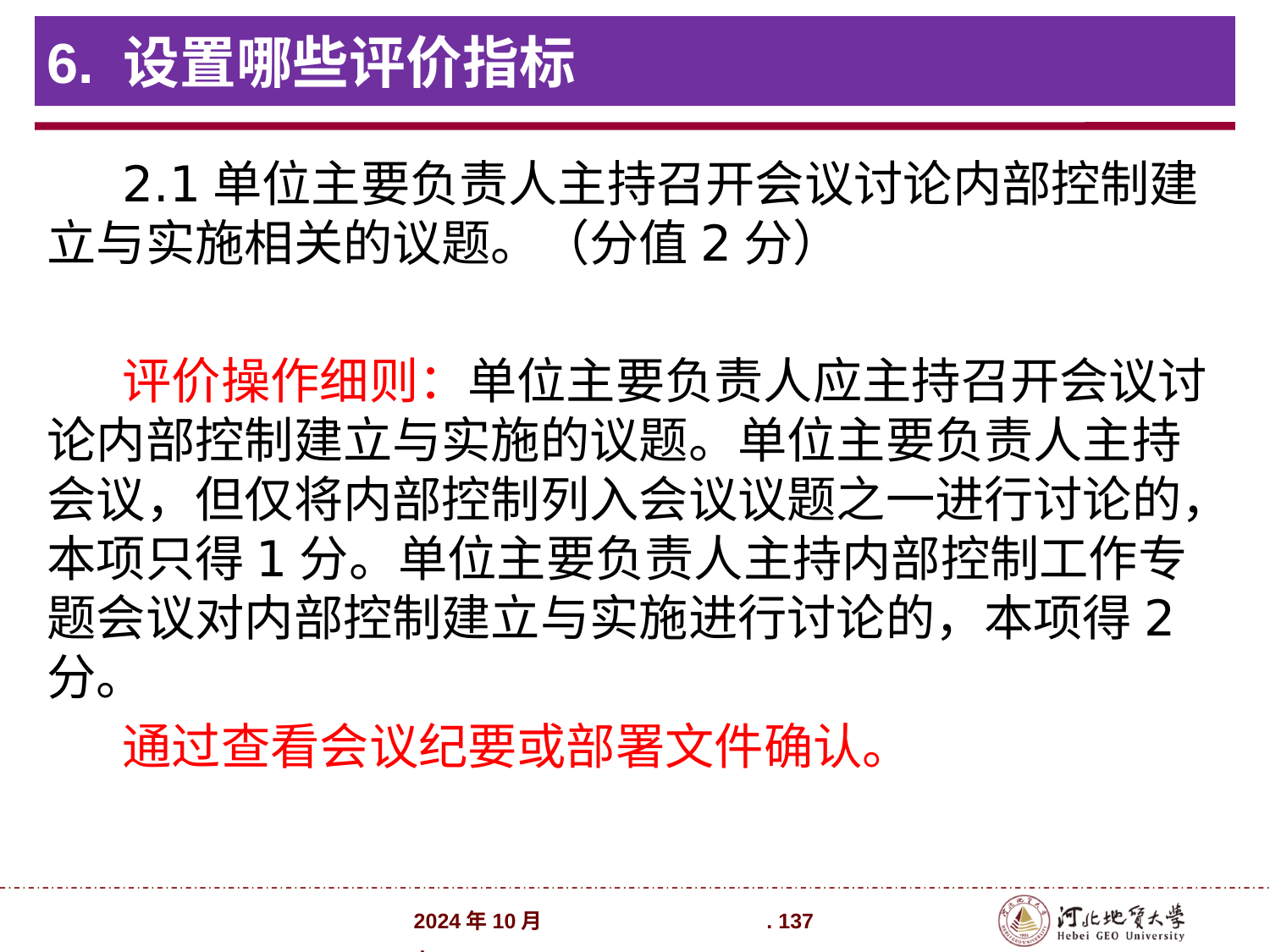

# 6. 设置哪些评价指标
2.1单位主要负责人主持召开会议讨论内部控制建立与实施相关的议题。（分值2分）

评价操作细则：单位主要负责人应主持召开会议讨论内部控制建立与实施的议题。单位主要负责人主持会议，但仅将内部控制列入会议议题之一进行讨论的，本项只得1分。单位主要负责人主持内部控制工作专题会议对内部控制建立与实施进行讨论的，本项得2分。
通过查看会议纪要或部署文件确认。
2024年10月                                             . 137 .